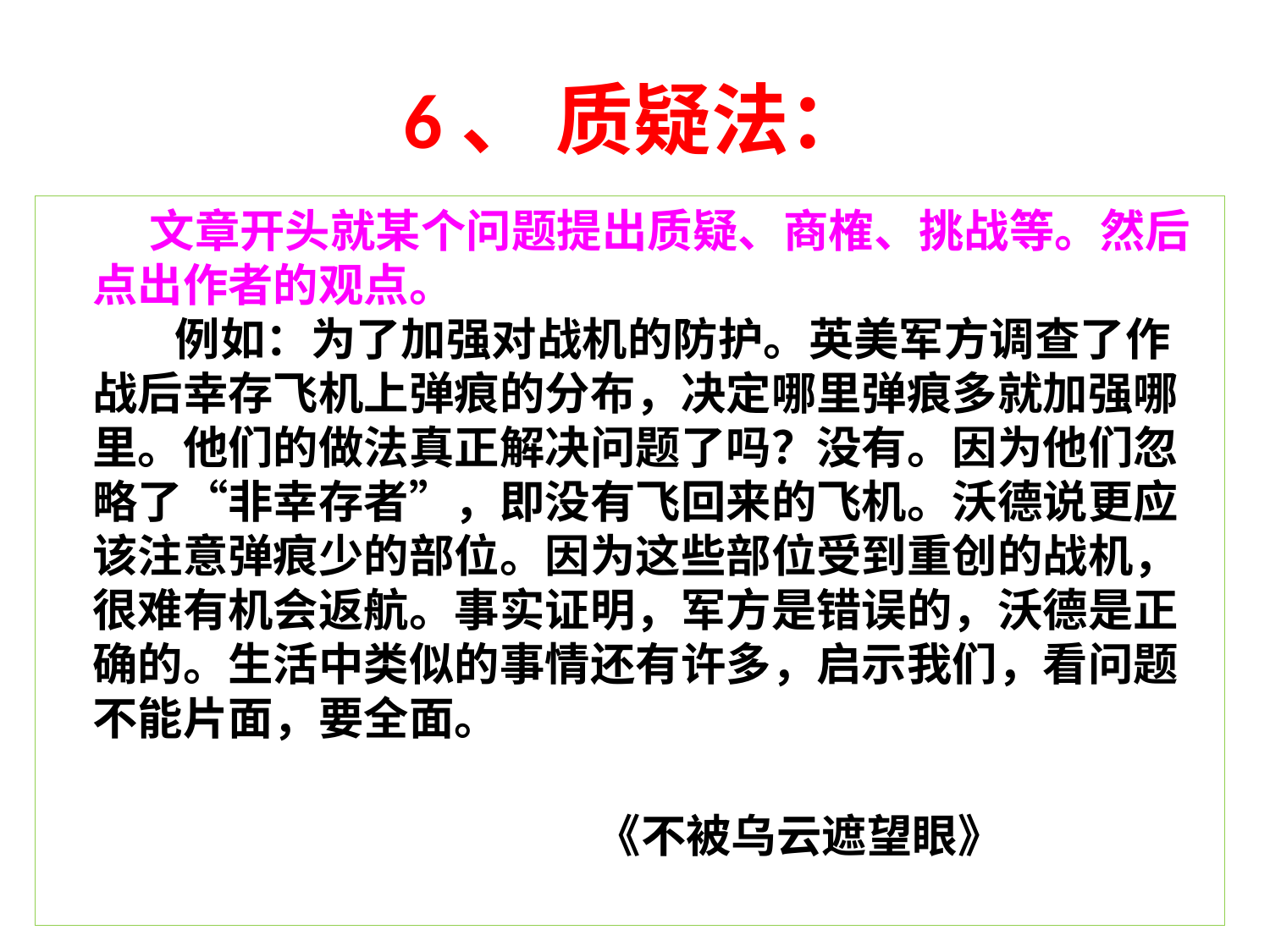

# 6、 质疑法：
         文章开头就某个问题提出质疑、商榷、挑战等。然后点出作者的观点。
        例如：为了加强对战机的防护。英美军方调查了作战后幸存飞机上弹痕的分布，决定哪里弹痕多就加强哪里。他们的做法真正解决问题了吗？没有。因为他们忽略了“非幸存者”，即没有飞回来的飞机。沃德说更应该注意弹痕少的部位。因为这些部位受到重创的战机，很难有机会返航。事实证明，军方是错误的，沃德是正确的。生活中类似的事情还有许多，启示我们，看问题不能片面，要全面。
                                                    《不被乌云遮望眼》